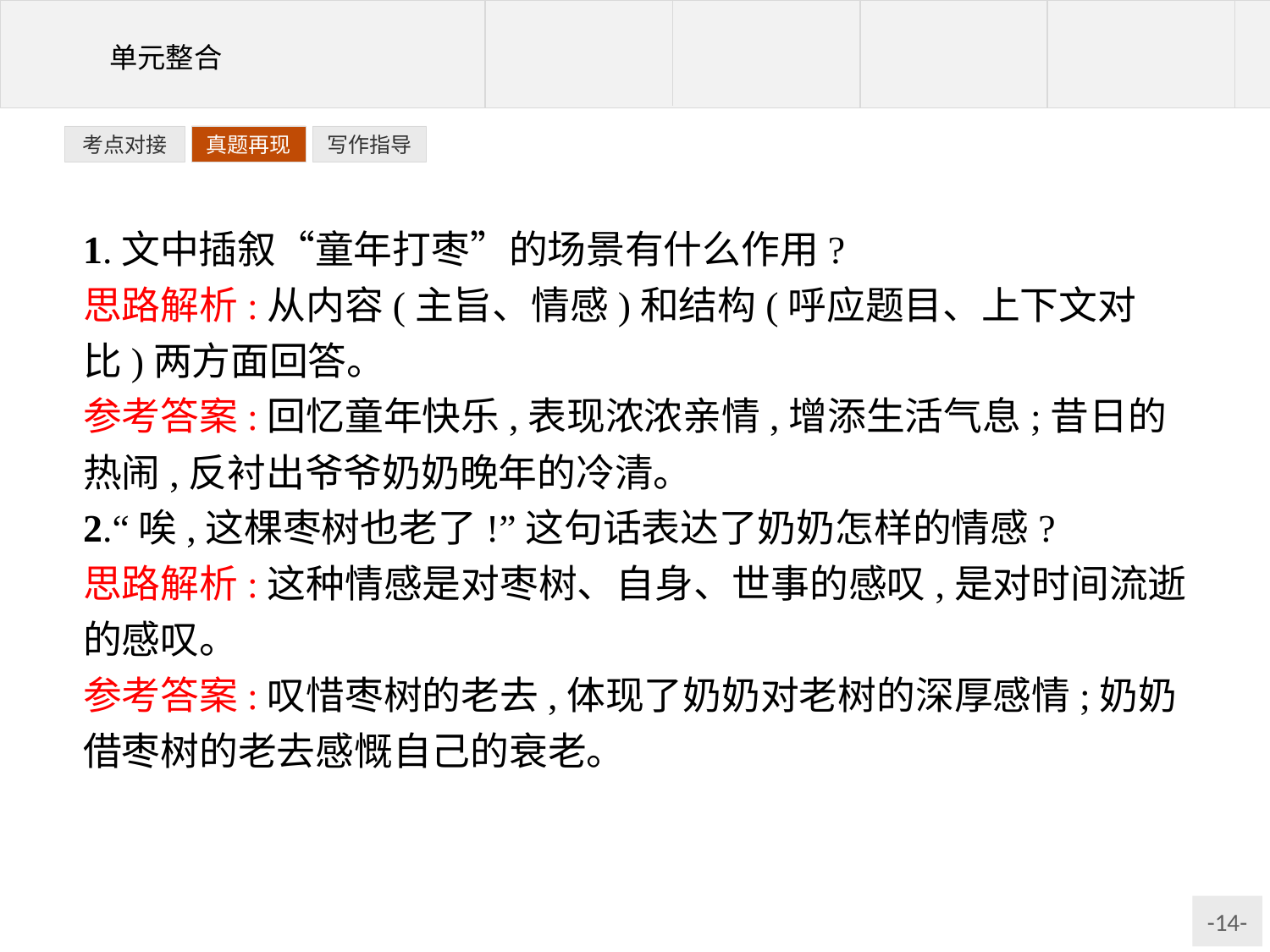

写作指导
考点对接
真题再现
1.文中插叙“童年打枣”的场景有什么作用?
思路解析:从内容(主旨、情感)和结构(呼应题目、上下文对比)两方面回答。
参考答案:回忆童年快乐,表现浓浓亲情,增添生活气息;昔日的热闹,反衬出爷爷奶奶晚年的冷清。
2.“唉,这棵枣树也老了!”这句话表达了奶奶怎样的情感?
思路解析:这种情感是对枣树、自身、世事的感叹,是对时间流逝的感叹。
参考答案:叹惜枣树的老去,体现了奶奶对老树的深厚感情;奶奶借枣树的老去感慨自己的衰老。